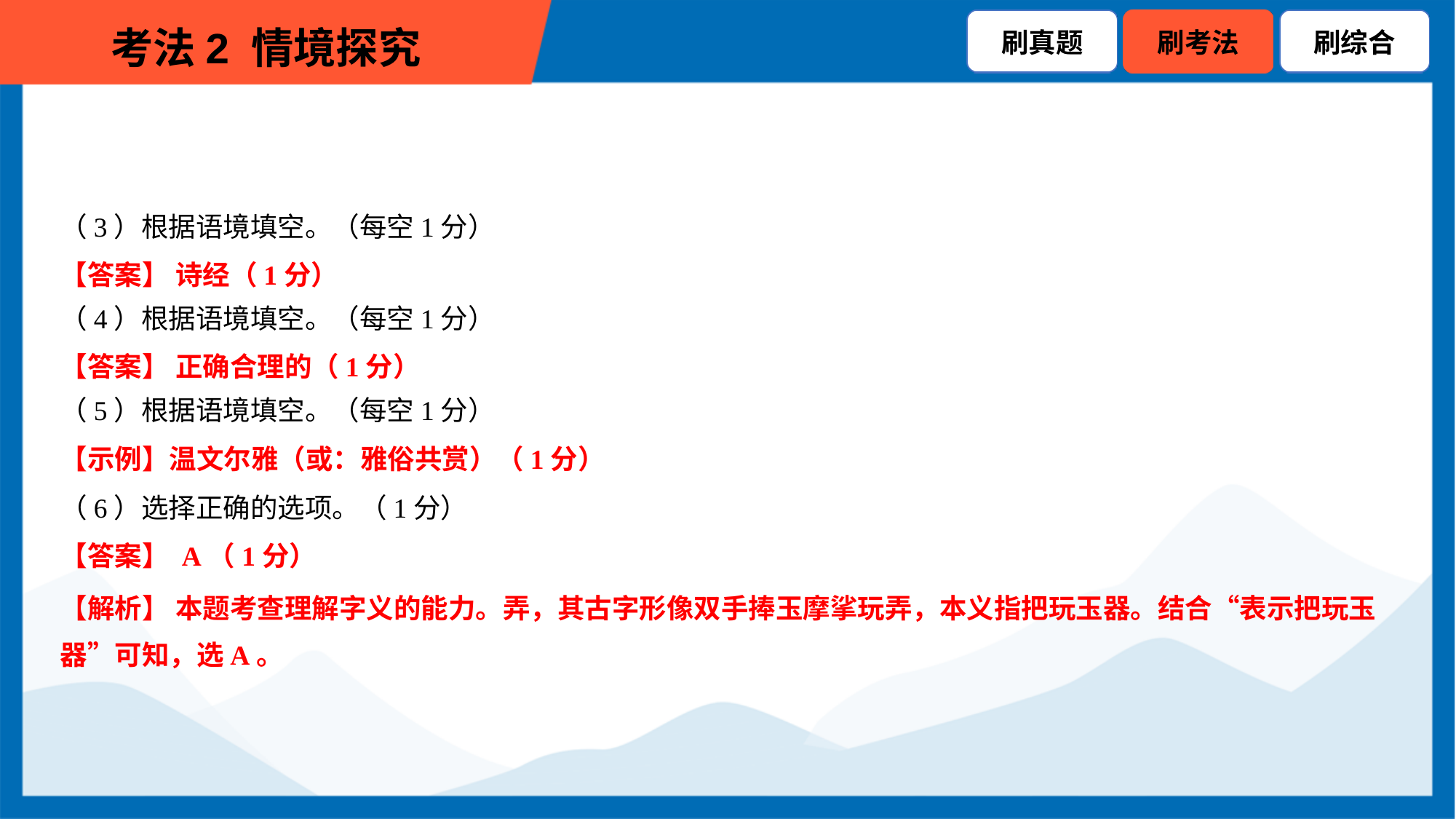

（3）根据语境填空。（每空1分）
【答案】 诗经（1分）
（4）根据语境填空。（每空1分）
【答案】 正确合理的（1分）
（5）根据语境填空。（每空1分）
【示例】温文尔雅（或：雅俗共赏）（1分）
（6）选择正确的选项。（1分）
【答案】 A（1分）
【解析】 本题考查理解字义的能力。弄，其古字形像双手捧玉摩挲玩弄，本义指把玩玉器。结合“表示把玩玉
器”可知，选A。